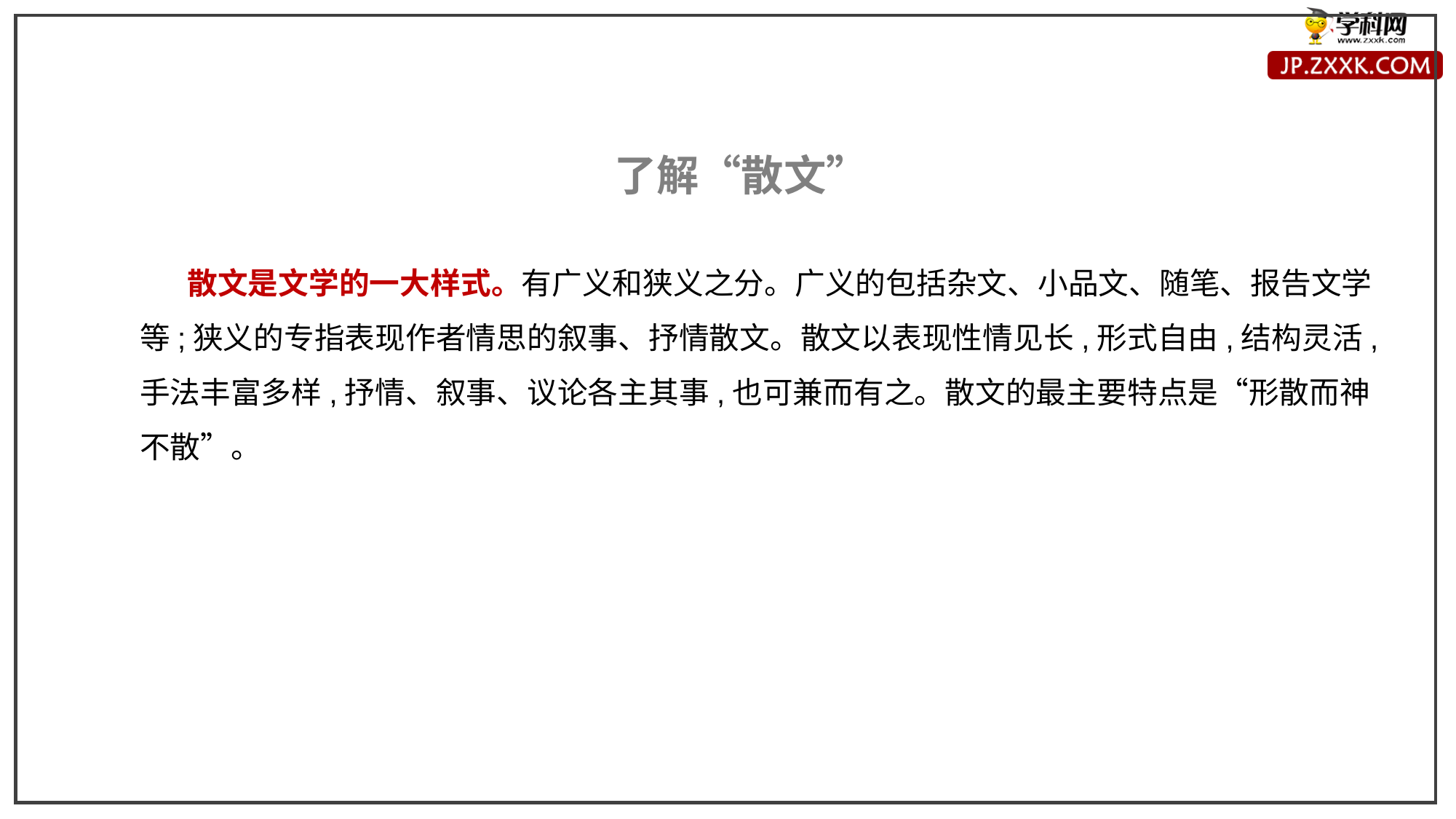

了解“散文”
      散文是文学的一大样式。有广义和狭义之分。广义的包括杂文、小品文、随笔、报告文学等;狭义的专指表现作者情思的叙事、抒情散文。散文以表现性情见长,形式自由,结构灵活,手法丰富多样,抒情、叙事、议论各主其事,也可兼而有之。散文的最主要特点是“形散而神不散”。